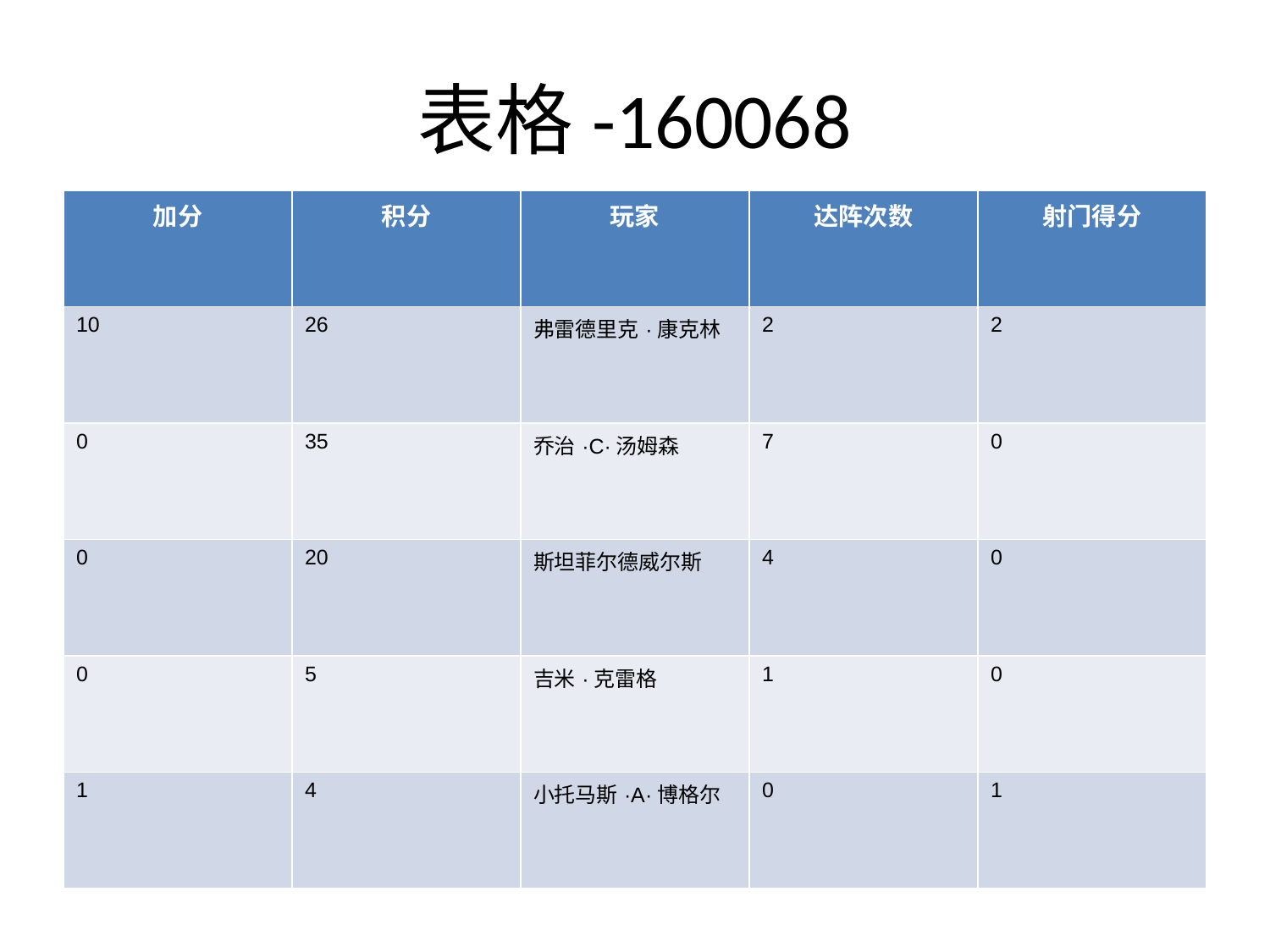

# 表格-160068
| 加分 | 积分 | 玩家 | 达阵次数 | 射门得分 |
| --- | --- | --- | --- | --- |
| 10 | 26 | 弗雷德里克·康克林 | 2 | 2 |
| 0 | 35 | 乔治·C·汤姆森 | 7 | 0 |
| 0 | 20 | 斯坦菲尔德威尔斯 | 4 | 0 |
| 0 | 5 | 吉米·克雷格 | 1 | 0 |
| 1 | 4 | 小托马斯·A·博格尔 | 0 | 1 |